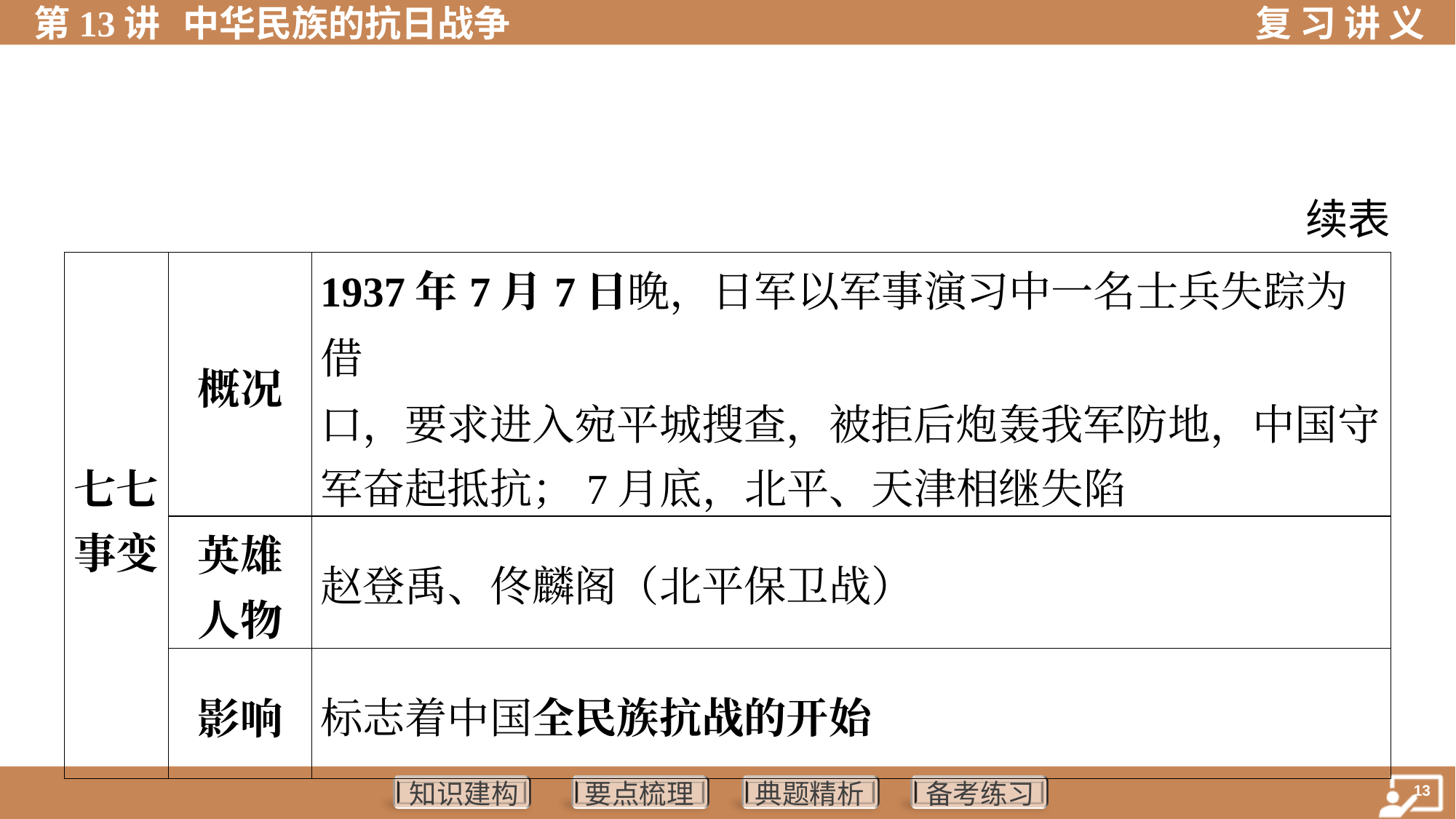

续表
| 七七 事变 | 概况 | 1937年7月7日晚，日军以军事演习中一名士兵失踪为借 口，要求进入宛平城搜查，被拒后炮轰我军防地，中国守 军奋起抵抗；7月底，北平、天津相继失陷 |  |
| --- | --- | --- | --- |
|  | 英雄 人物 | 赵登禹、佟麟阁（北平保卫战） |  |
|  | 影响 | 标志着中国全民族抗战的开始 |  |